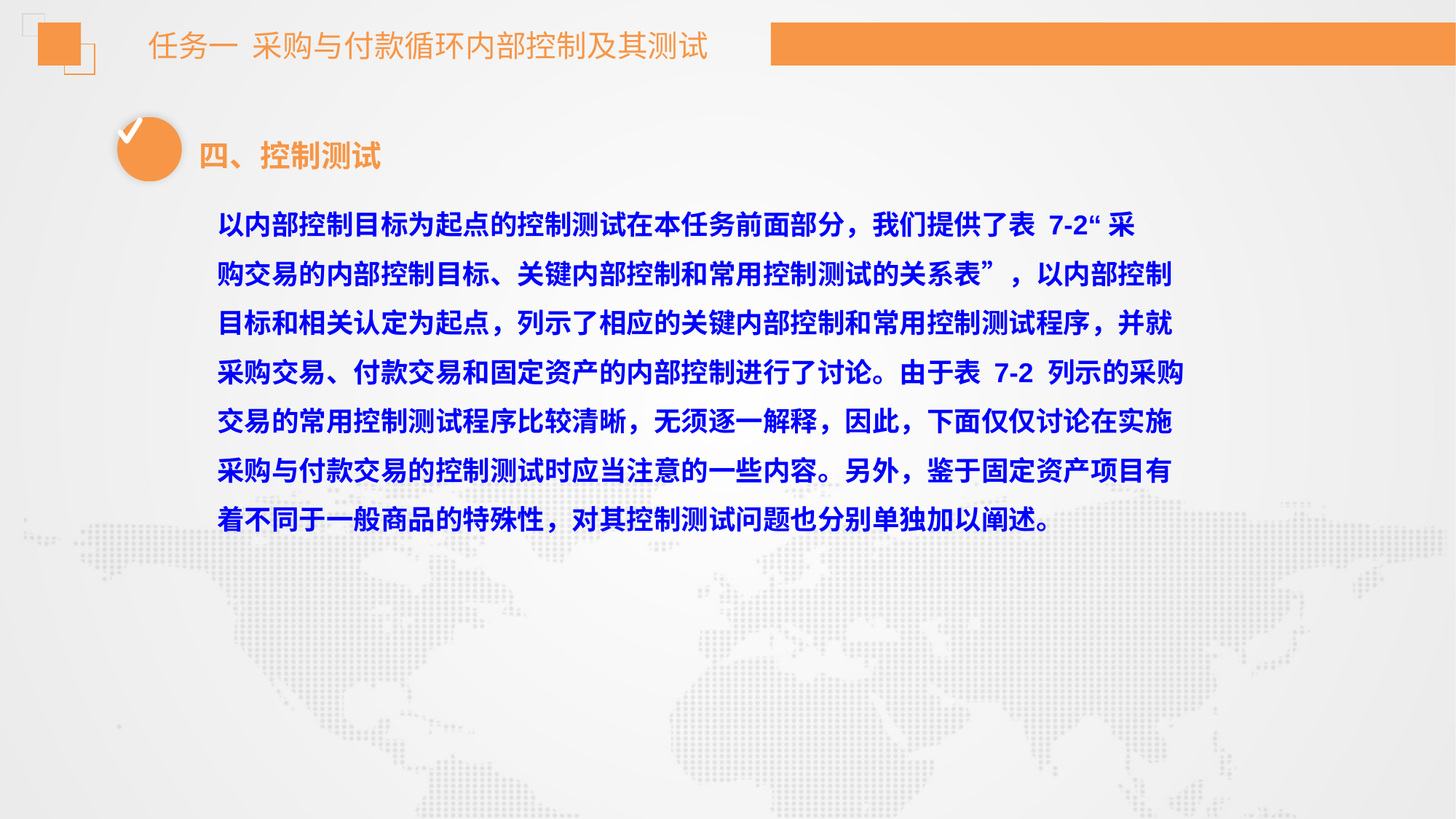

任务一  采购与付款循环内部控制及其测试

四、控制测试
以内部控制目标为起点的控制测试在本任务前面部分，我们提供了表 7-2“采
购交易的内部控制目标、关键内部控制和常用控制测试的关系表”，以内部控制
目标和相关认定为起点，列示了相应的关键内部控制和常用控制测试程序，并就
采购交易、付款交易和固定资产的内部控制进行了讨论。由于表 7-2 列示的采购
交易的常用控制测试程序比较清晰，无须逐一解释，因此，下面仅仅讨论在实施
采购与付款交易的控制测试时应当注意的一些内容。另外，鉴于固定资产项目有
着不同于一般商品的特殊性，对其控制测试问题也分别单独加以阐述。